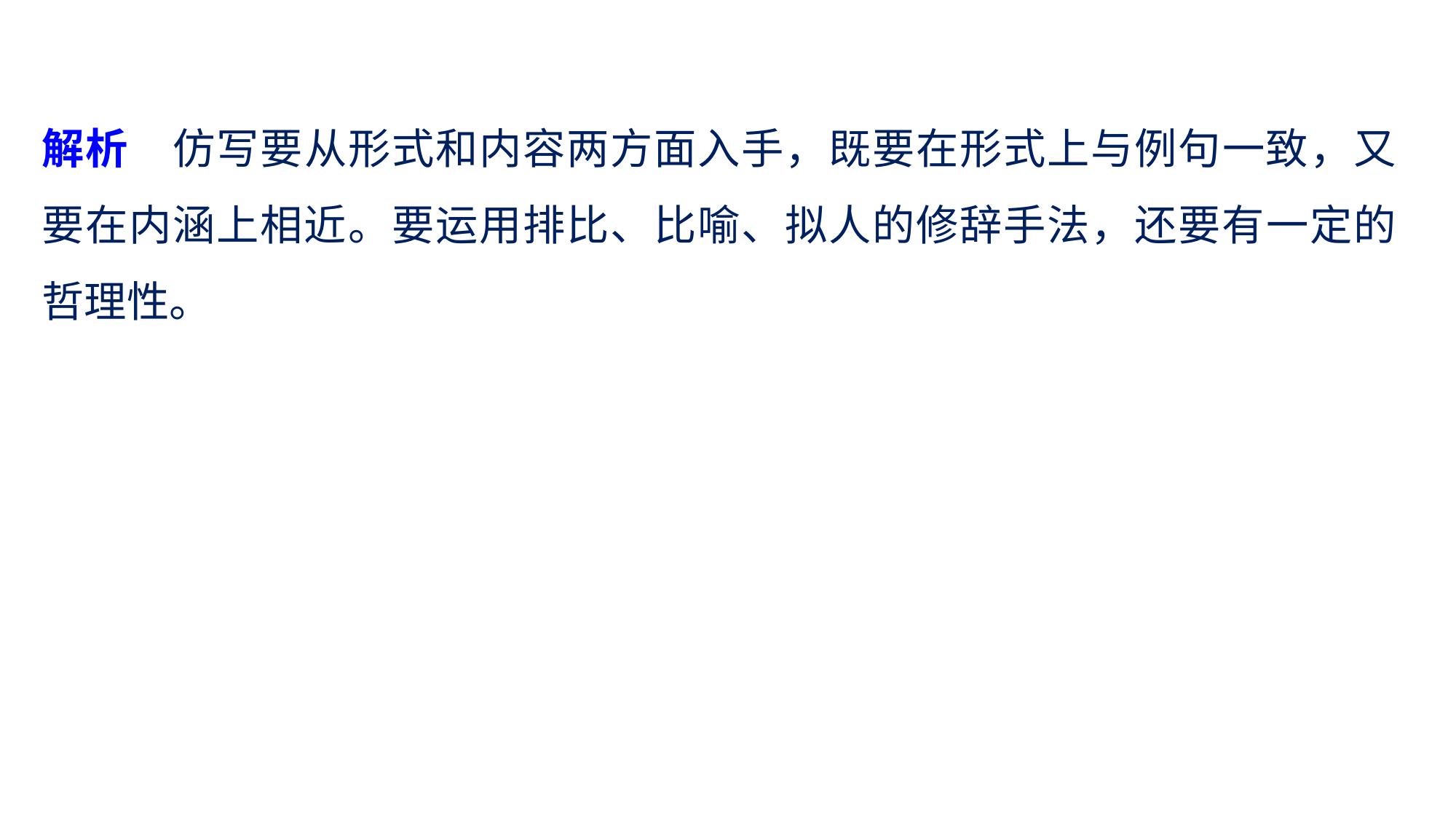

解析　仿写要从形式和内容两方面入手，既要在形式上与例句一致，又要在内涵上相近。要运用排比、比喻、拟人的修辞手法，还要有一定的哲理性。